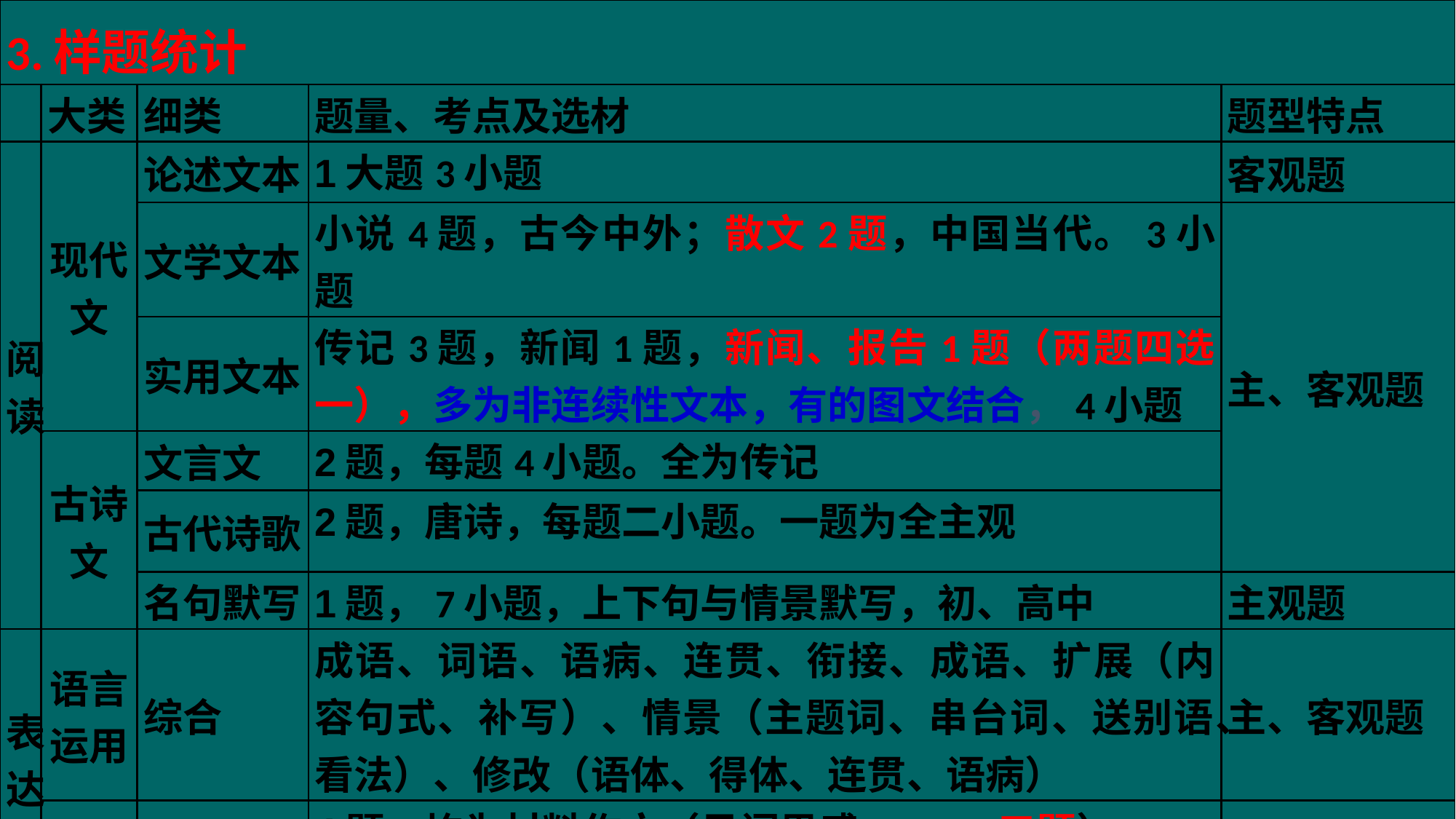

| 3.样题统计 |  |  |  |  |
| --- | --- | --- | --- | --- |
|  | 大类 | 细类 | 题量、考点及选材 | 题型特点 |
| 阅读 | 现代文 | 论述文本 | 1大题3小题 | 客观题 |
|  |  | 文学文本 | 小说4题，古今中外；散文2题，中国当代。3小题 | 主、客观题 |
|  |  | 实用文本 | 传记3题，新闻1题，新闻、报告1题（两题四选一），多为非连续性文本，有的图文结合，4小题 |  |
|  | 古诗文 | 文言文 | 2题，每题4小题。全为传记 |  |
|  |  | 古代诗歌 | 2题，唐诗，每题二小题。一题为全主观 |  |
|  |  | 名句默写 | 1题，7小题，上下句与情景默写，初、高中 | 主观题 |
| 表达 | 语言运用 | 综合 | 成语、词语、语病、连贯、衔接、成语、扩展（内容句式、补写）、情景（主题词、串台词、送别语、看法）、修改（语体、得体、连贯、语病） | 主、客观题 |
|  | 写作 | 材料作文 | 4题，均为材料作文（见闻思感，2017三题） | 主观题 |